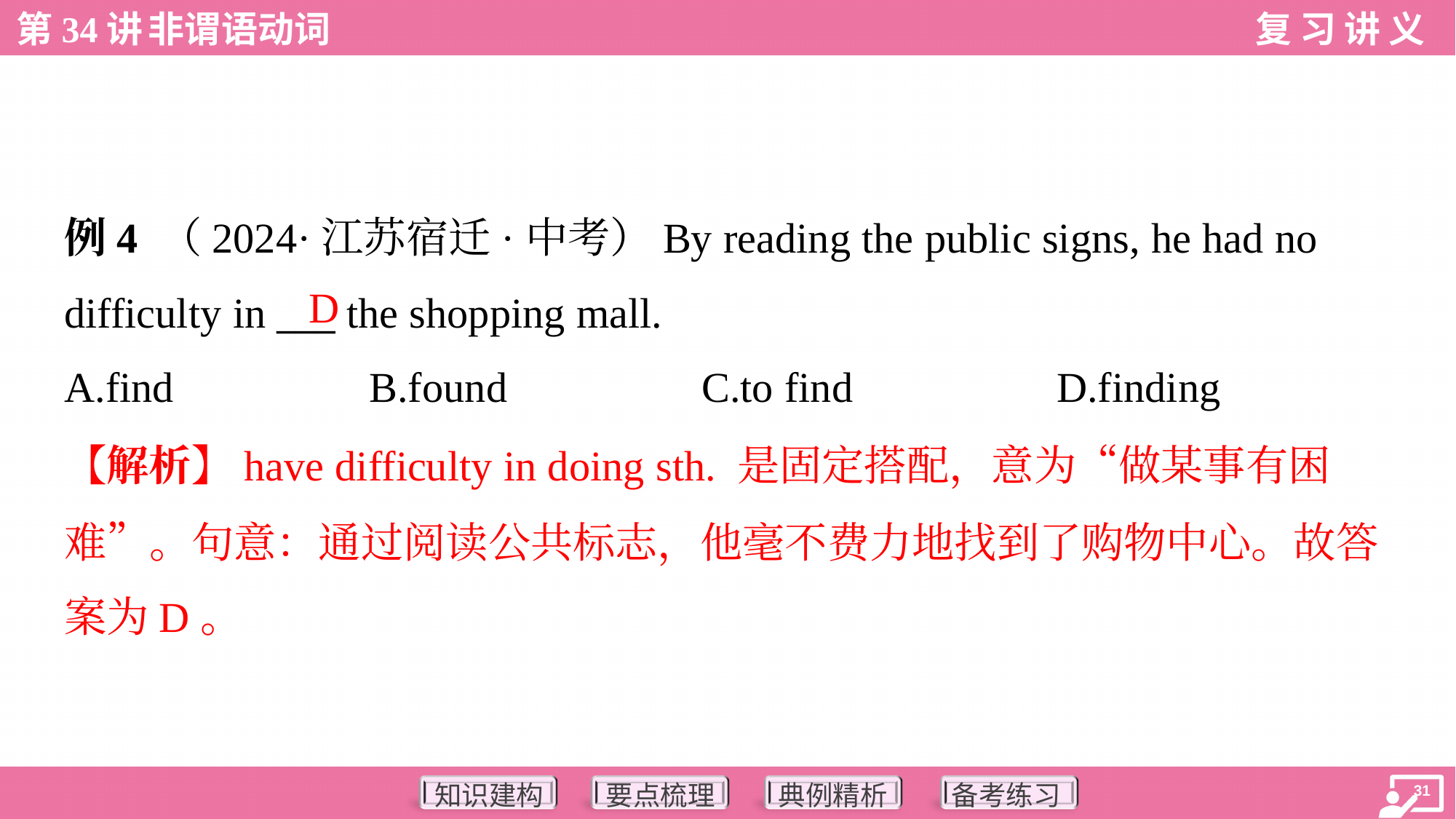

例4 （2024·江苏宿迁·中考）By reading the public signs, he had no
difficulty in ___ the shopping mall.
D
A.find	B.found	C.to find	D.finding
【解析】have difficulty in doing sth. 是固定搭配，意为“做某事有困
难”。句意：通过阅读公共标志，他毫不费力地找到了购物中心。故答
案为D。